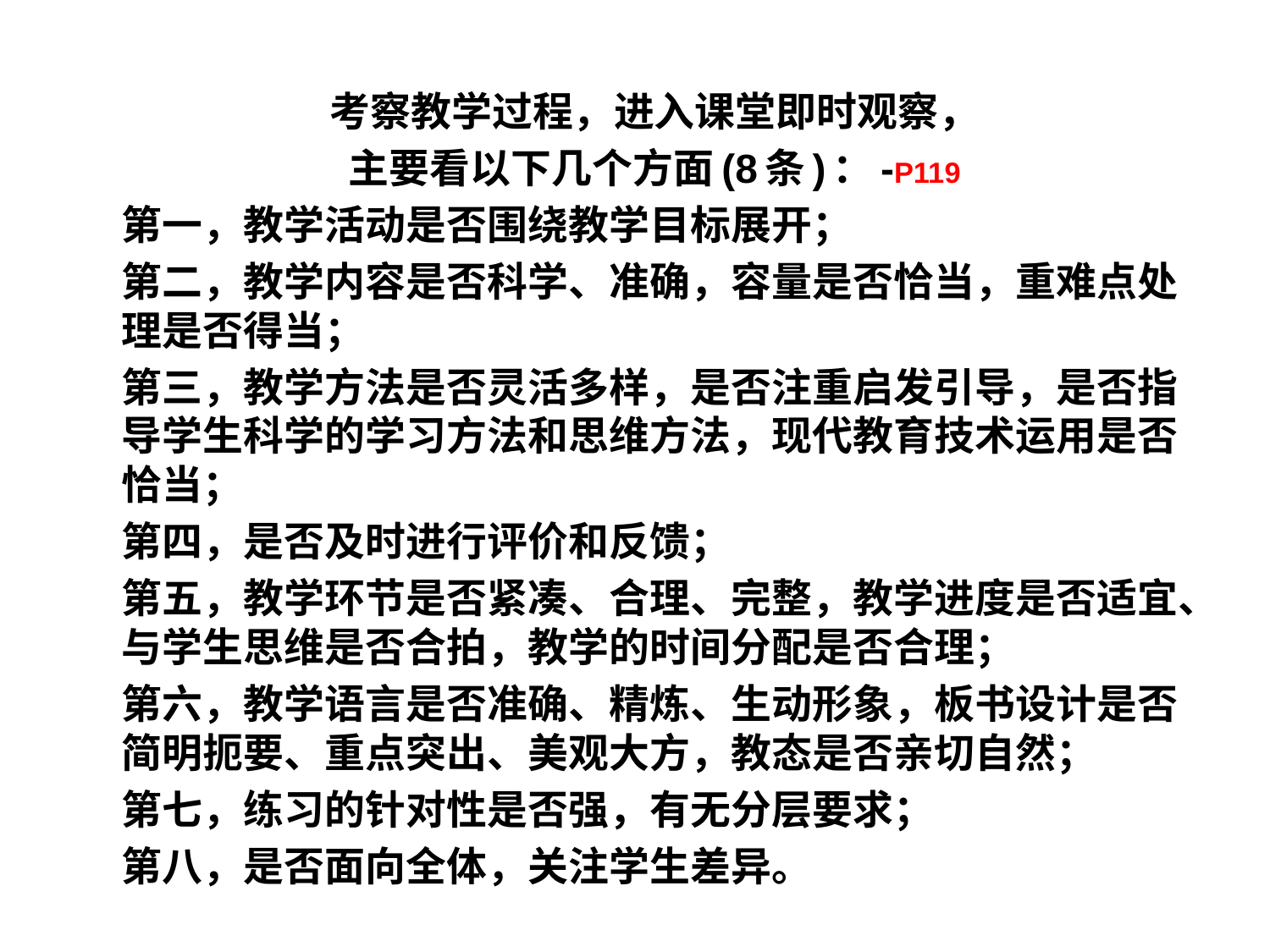

考察教学过程，进入课堂即时观察，
主要看以下几个方面(8条)：-P119
第一，教学活动是否围绕教学目标展开；
第二，教学内容是否科学、准确，容量是否恰当，重难点处理是否得当；
第三，教学方法是否灵活多样，是否注重启发引导，是否指导学生科学的学习方法和思维方法，现代教育技术运用是否恰当；
第四，是否及时进行评价和反馈；
第五，教学环节是否紧凑、合理、完整，教学进度是否适宜、与学生思维是否合拍，教学的时间分配是否合理；
第六，教学语言是否准确、精炼、生动形象，板书设计是否简明扼要、重点突出、美观大方，教态是否亲切自然；
第七，练习的针对性是否强，有无分层要求；
第八，是否面向全体，关注学生差异。